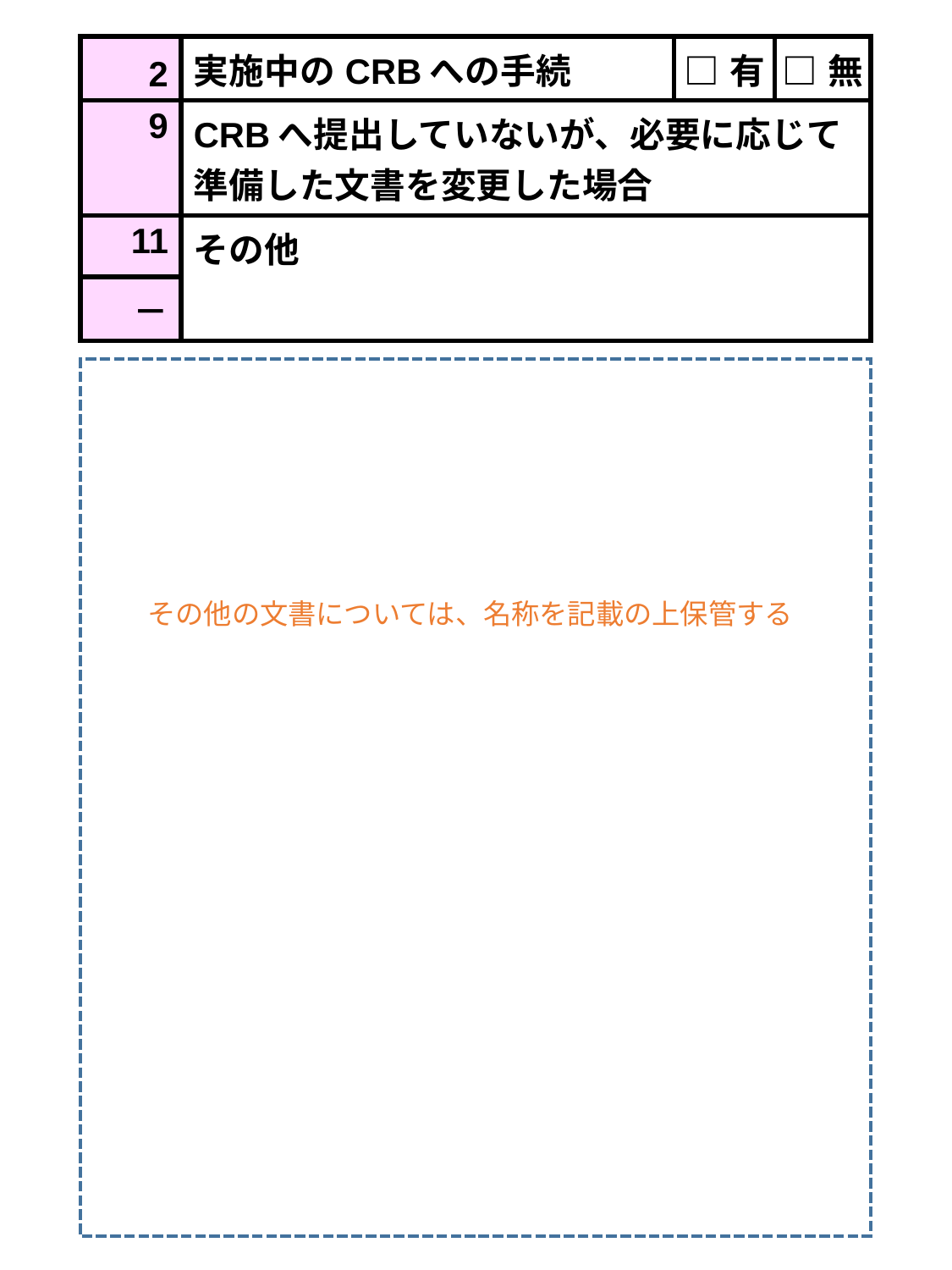

| 2 | 実施中のCRBへの手続 | □有 | □無 |
| --- | --- | --- | --- |
| 9 | CRBへ提出していないが、必要に応じて準備した文書を変更した場合 |  |  |
| 11 | その他 |  |  |
| － |  |  |  |

その他の文書については、名称を記載の上保管する